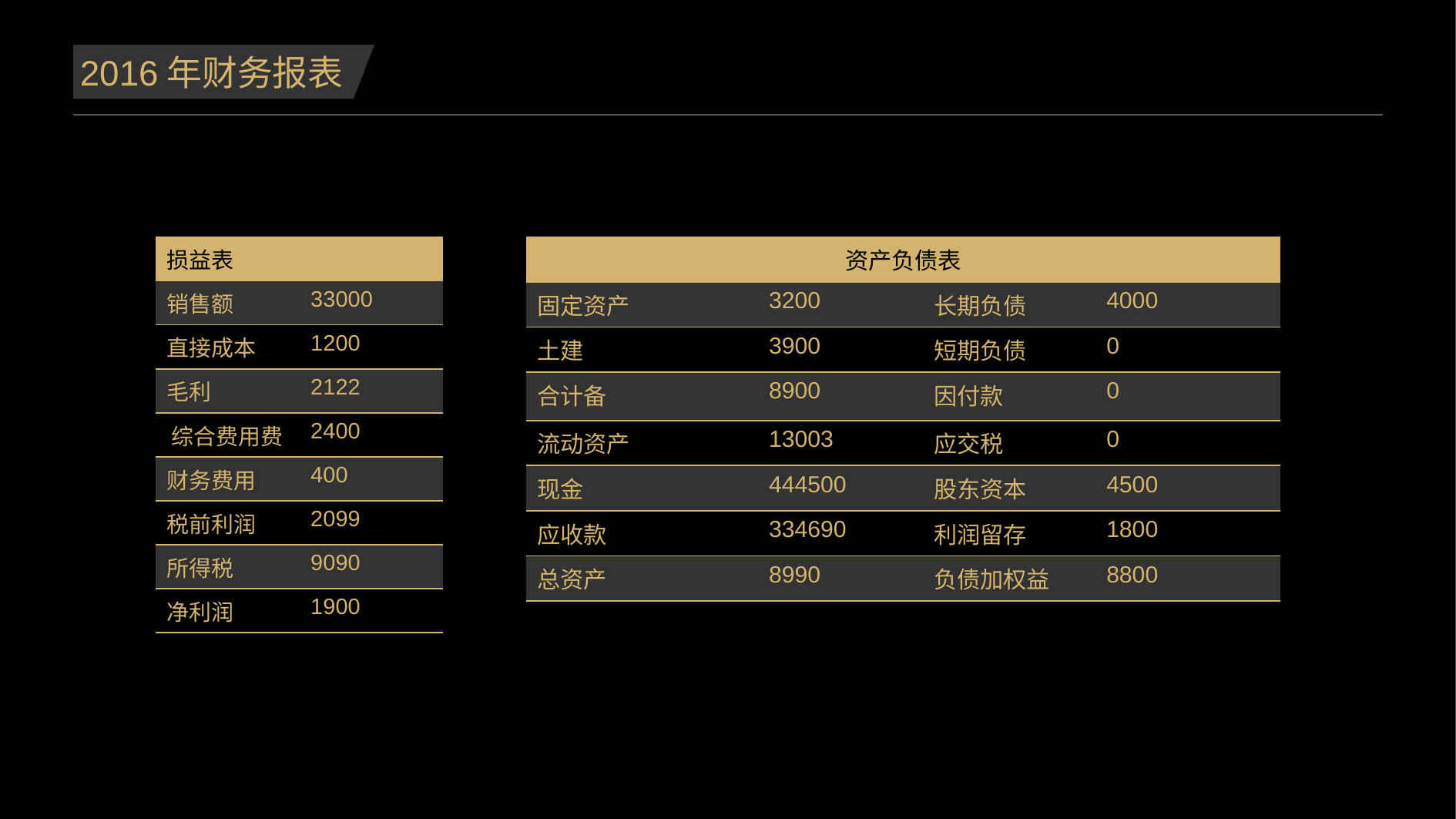

2016年财务报表

| 资产负债表 |  |  |  |
| --- | --- | --- | --- |
| 固定资产 | 3200 | 长期负债 | 4000 |
| 土建 | 3900 | 短期负债 | 0 |
| 合计备 | 8900 | 因付款 | 0 |
| 流动资产 | 13003 | 应交税 | 0 |
| 现金 | 444500 | 股东资本 | 4500 |
| 应收款 | 334690 | 利润留存 | 1800 |
| 总资产 | 8990 | 负债加权益 | 8800 |
| 损益表 |  |
| --- | --- |
| 销售额 | 33000 |
| 直接成本 | 1200 |
| 毛利 | 2122 |
| 综合费用费 | 2400 |
| 财务费用 | 400 |
| 税前利润 | 2099 |
| 所得税 | 9090 |
| 净利润 | 1900 |